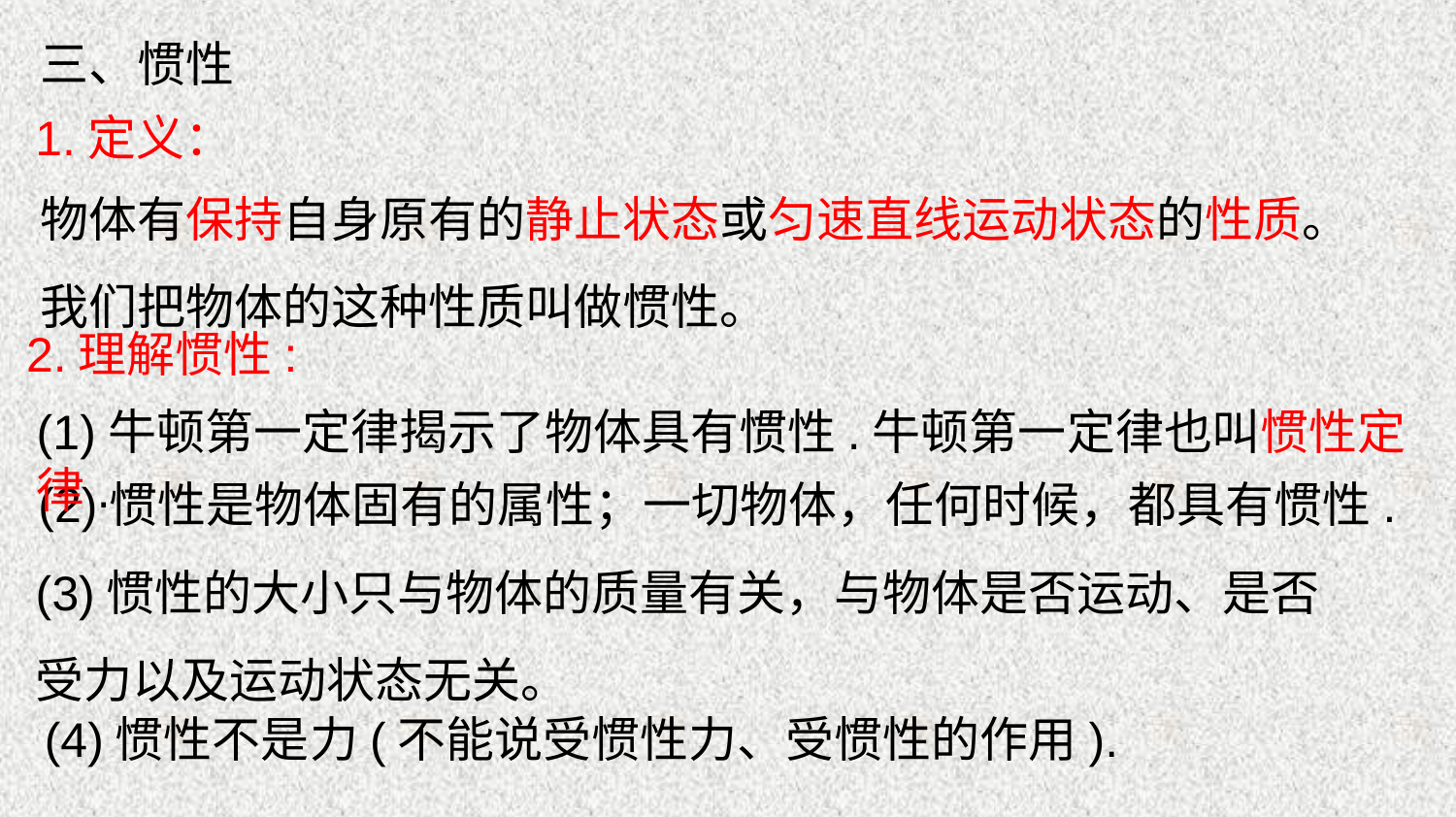

三、惯性
1.定义：
物体有保持自身原有的静止状态或匀速直线运动状态的性质。我们把物体的这种性质叫做惯性。
2.理解惯性:
(1)牛顿第一定律揭示了物体具有惯性.牛顿第一定律也叫惯性定律.
(2)惯性是物体固有的属性；一切物体，任何时候，都具有惯性.
(3)惯性的大小只与物体的质量有关，与物体是否运动、是否受力以及运动状态无关。
(4)惯性不是力(不能说受惯性力、受惯性的作用).